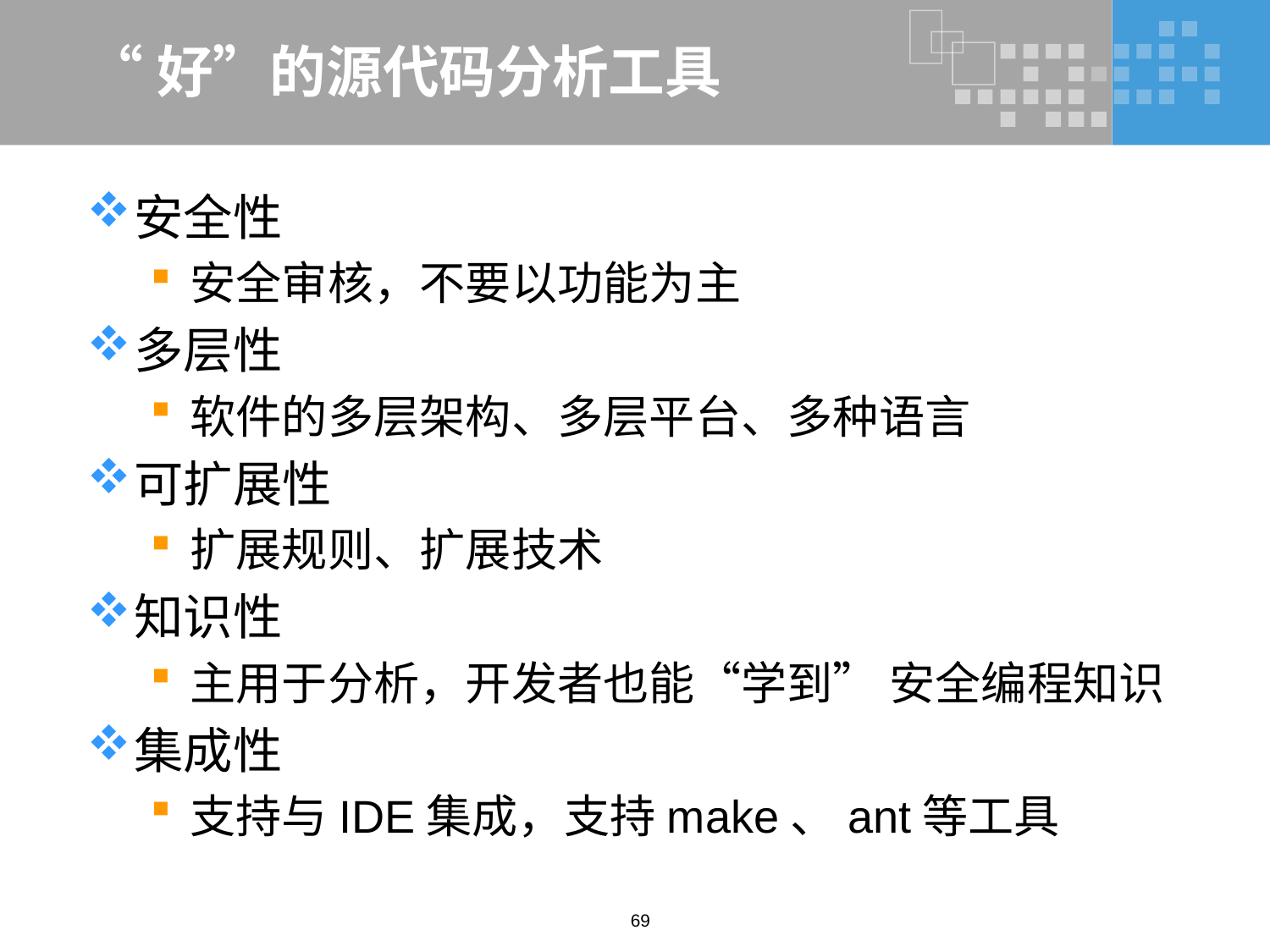

# “好”的源代码分析工具
安全性
安全审核，不要以功能为主
多层性
软件的多层架构、多层平台、多种语言
可扩展性
扩展规则、扩展技术
知识性
主用于分析，开发者也能“学到” 安全编程知识
集成性
支持与IDE集成，支持make、ant等工具
69